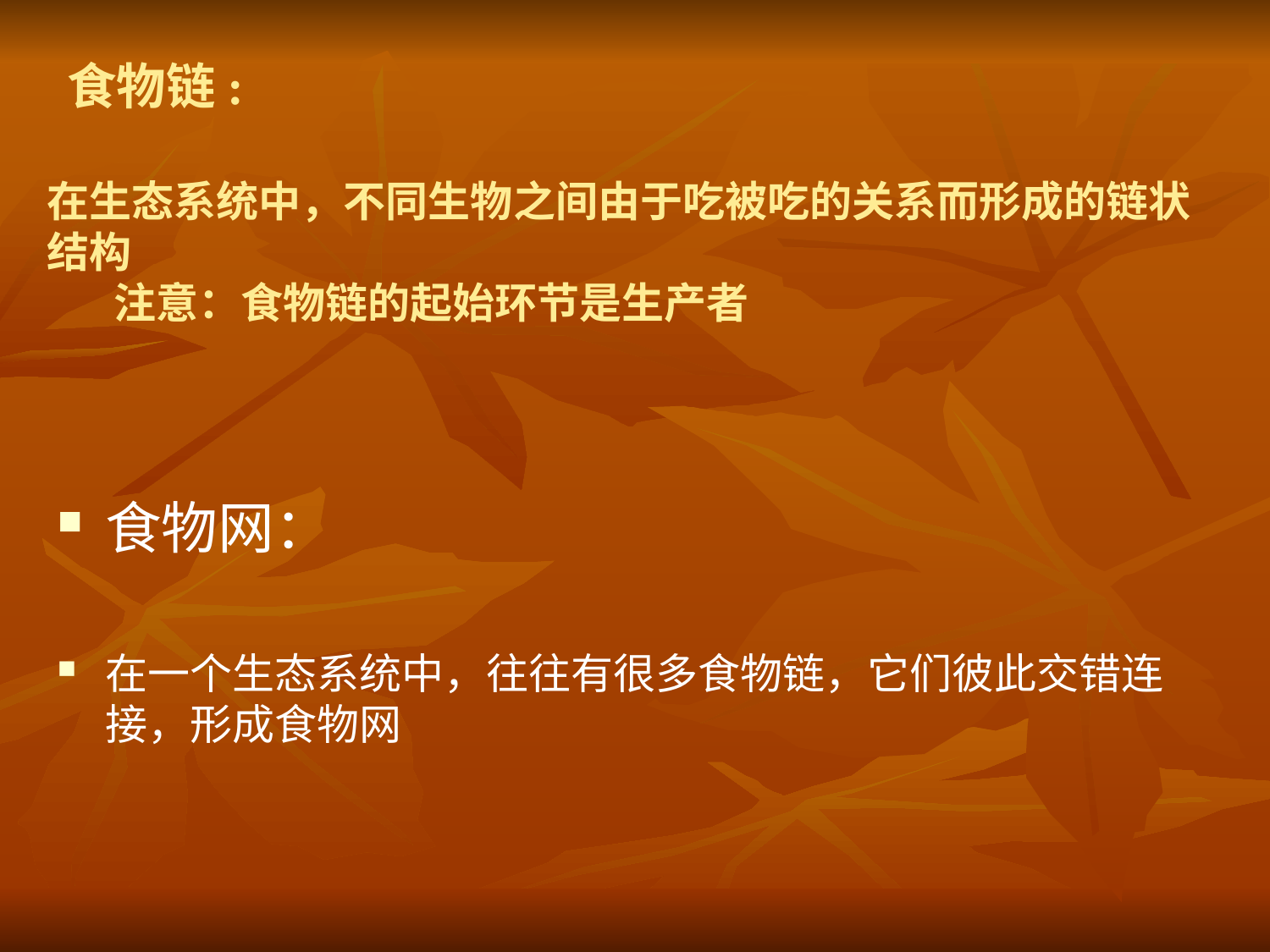

# 在生态系统中，不同生物之间由于吃被吃的关系而形成的链状结构 注意：食物链的起始环节是生产者
食物链:
食物网：

在一个生态系统中，往往有很多食物链，它们彼此交错连接，形成食物网